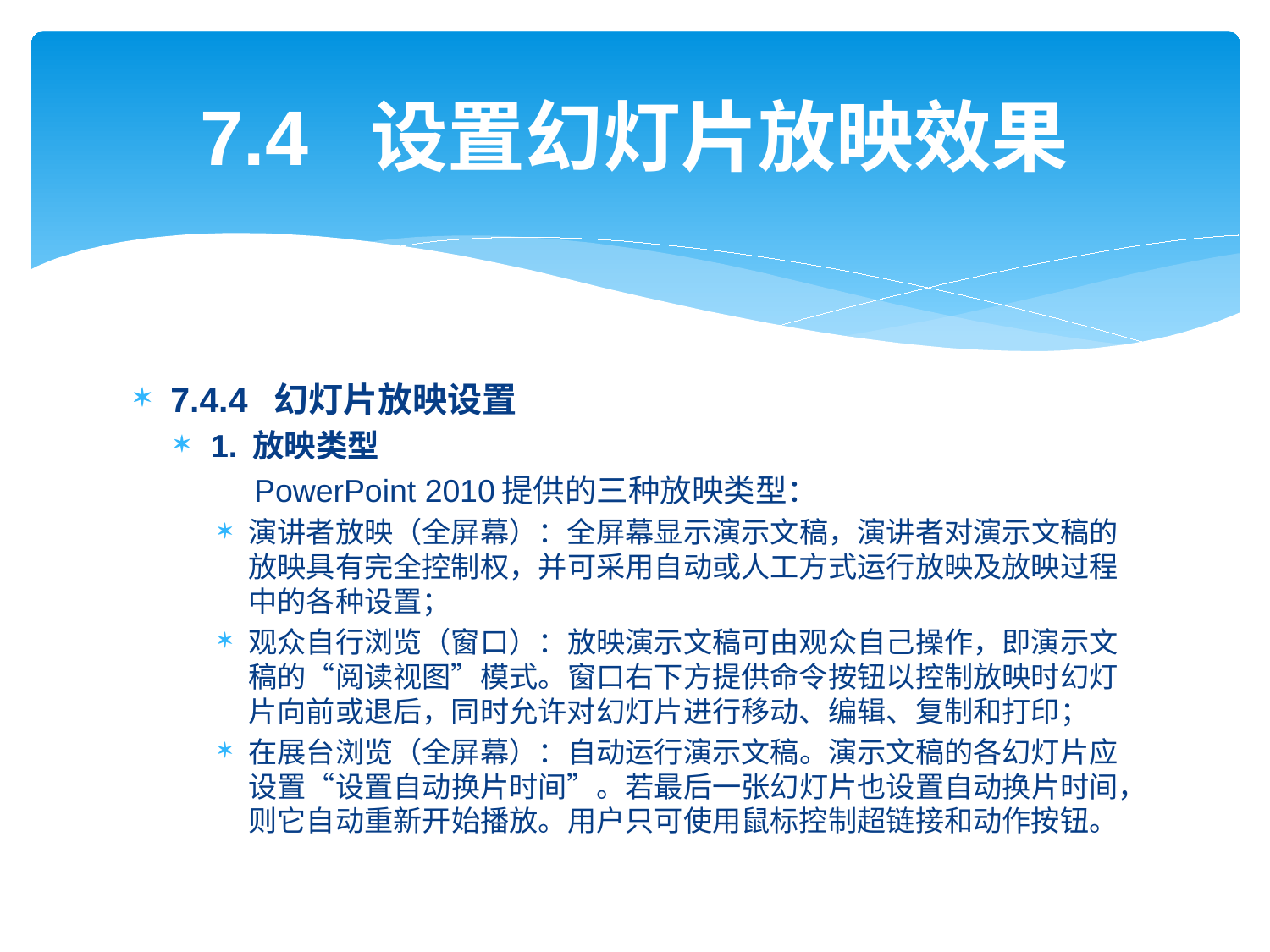

# 7.4  设置幻灯片放映效果
7.4.4  幻灯片放映设置
1. 放映类型
         PowerPoint 2010提供的三种放映类型：
演讲者放映（全屏幕）：全屏幕显示演示文稿，演讲者对演示文稿的放映具有完全控制权，并可采用自动或人工方式运行放映及放映过程中的各种设置；
观众自行浏览（窗口）：放映演示文稿可由观众自己操作，即演示文稿的“阅读视图”模式。窗口右下方提供命令按钮以控制放映时幻灯片向前或退后，同时允许对幻灯片进行移动、编辑、复制和打印；
在展台浏览（全屏幕）：自动运行演示文稿。演示文稿的各幻灯片应设置“设置自动换片时间”。若最后一张幻灯片也设置自动换片时间，则它自动重新开始播放。用户只可使用鼠标控制超链接和动作按钮。